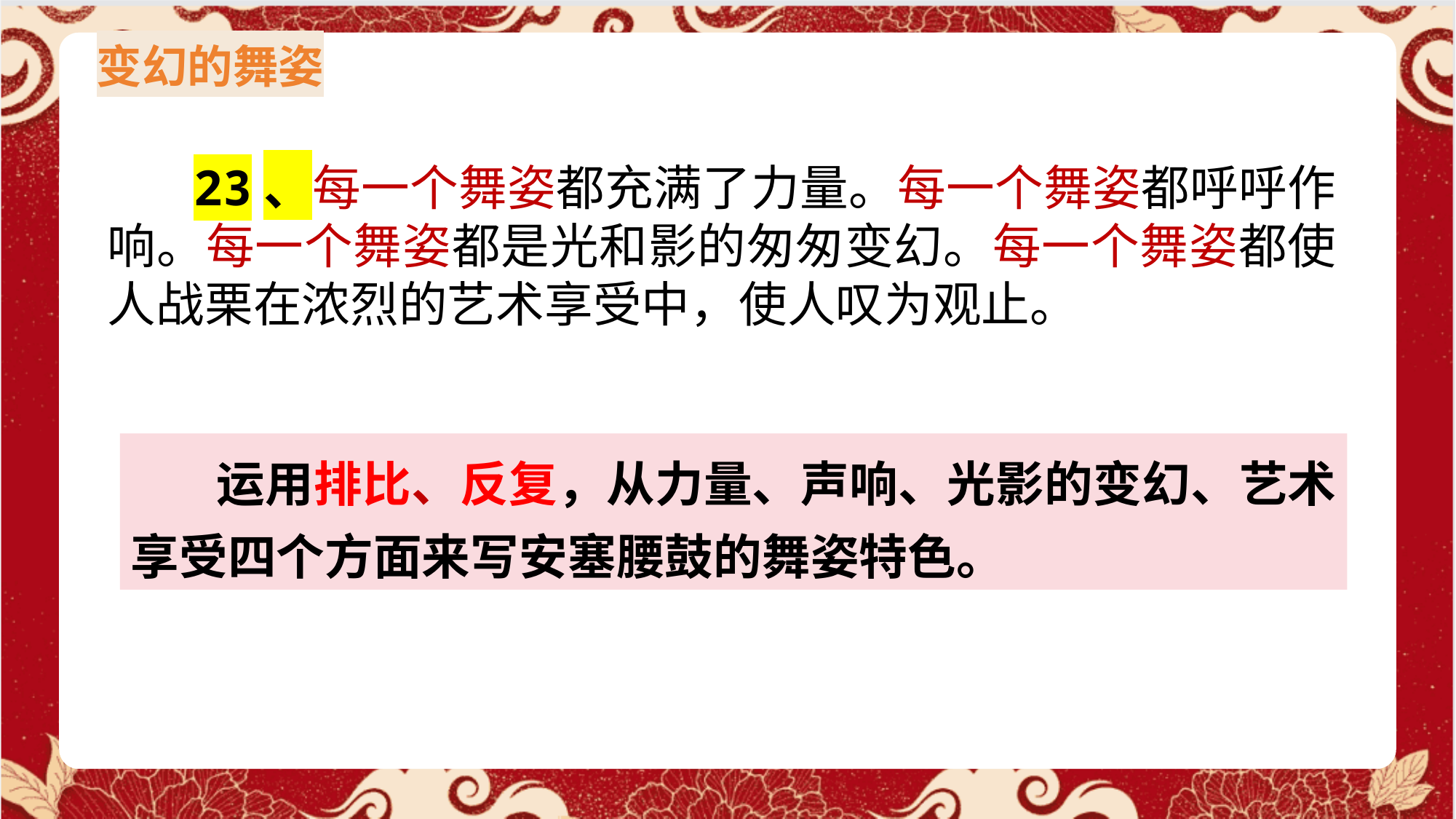

变幻的舞姿

23、每一个舞姿都充满了力量。每一个舞姿都呼呼作响。每一个舞姿都是光和影的匆匆变幻。每一个舞姿都使人战栗在浓烈的艺术享受中，使人叹为观止。
运用排比、反复，从力量、声响、光影的变幻、艺术享受四个方面来写安塞腰鼓的舞姿特色。